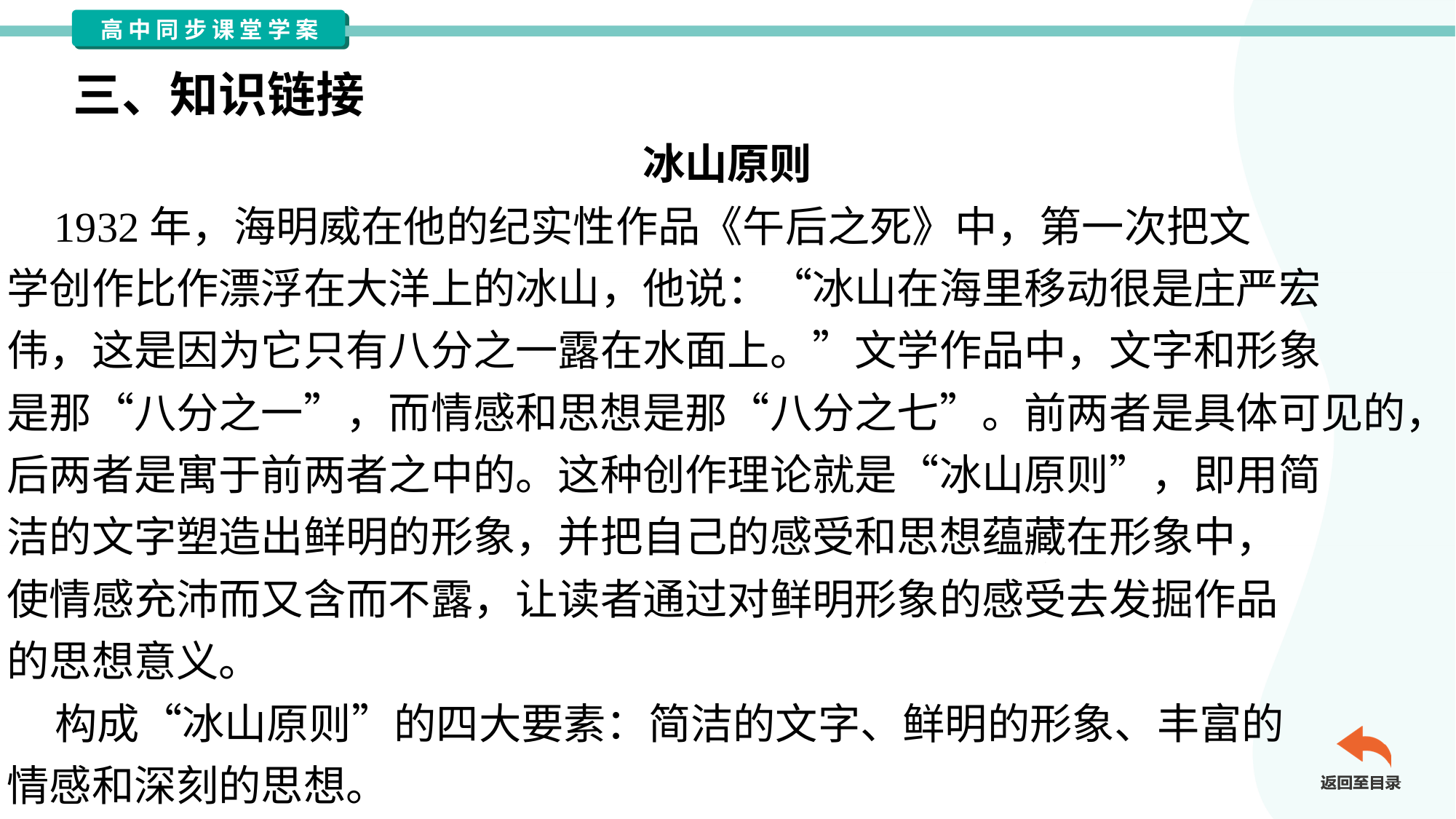

三、知识链接
冰山原则
    1932年，海明威在他的纪实性作品《午后之死》中，第一次把文
学创作比作漂浮在大洋上的冰山，他说：“冰山在海里移动很是庄严宏
伟，这是因为它只有八分之一露在水面上。”文学作品中，文字和形象
是那“八分之一”，而情感和思想是那“八分之七”。前两者是具体可见的，
后两者是寓于前两者之中的。这种创作理论就是“冰山原则”，即用简
洁的文字塑造出鲜明的形象，并把自己的感受和思想蕴藏在形象中，
使情感充沛而又含而不露，让读者通过对鲜明形象的感受去发掘作品
的思想意义。
    构成“冰山原则”的四大要素：简洁的文字、鲜明的形象、丰富的
情感和深刻的思想。